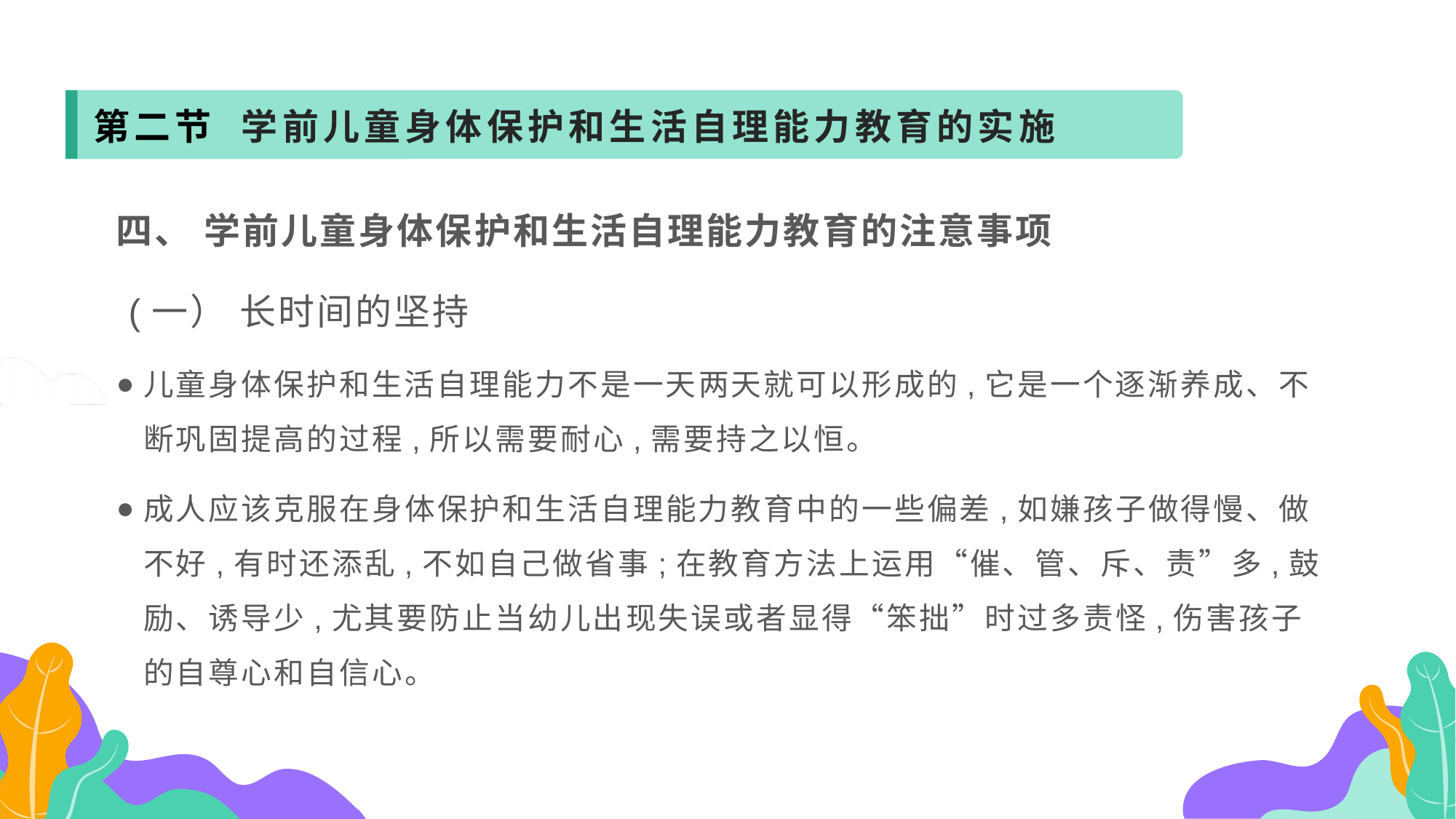

第二节  学前儿童身体保护和生活自理能力教育的实施
四、 学前儿童身体保护和生活自理能力教育的注意事项
 (一） 长时间的坚持
儿童身体保护和生活自理能力不是一天两天就可以形成的,它是一个逐渐养成、不断巩固提高的过程,所以需要耐心,需要持之以恒。
成人应该克服在身体保护和生活自理能力教育中的一些偏差,如嫌孩子做得慢、做不好,有时还添乱,不如自己做省事;在教育方法上运用“催、管、斥、责”多,鼓励、诱导少,尤其要防止当幼儿出现失误或者显得“笨拙”时过多责怪,伤害孩子的自尊心和自信心。